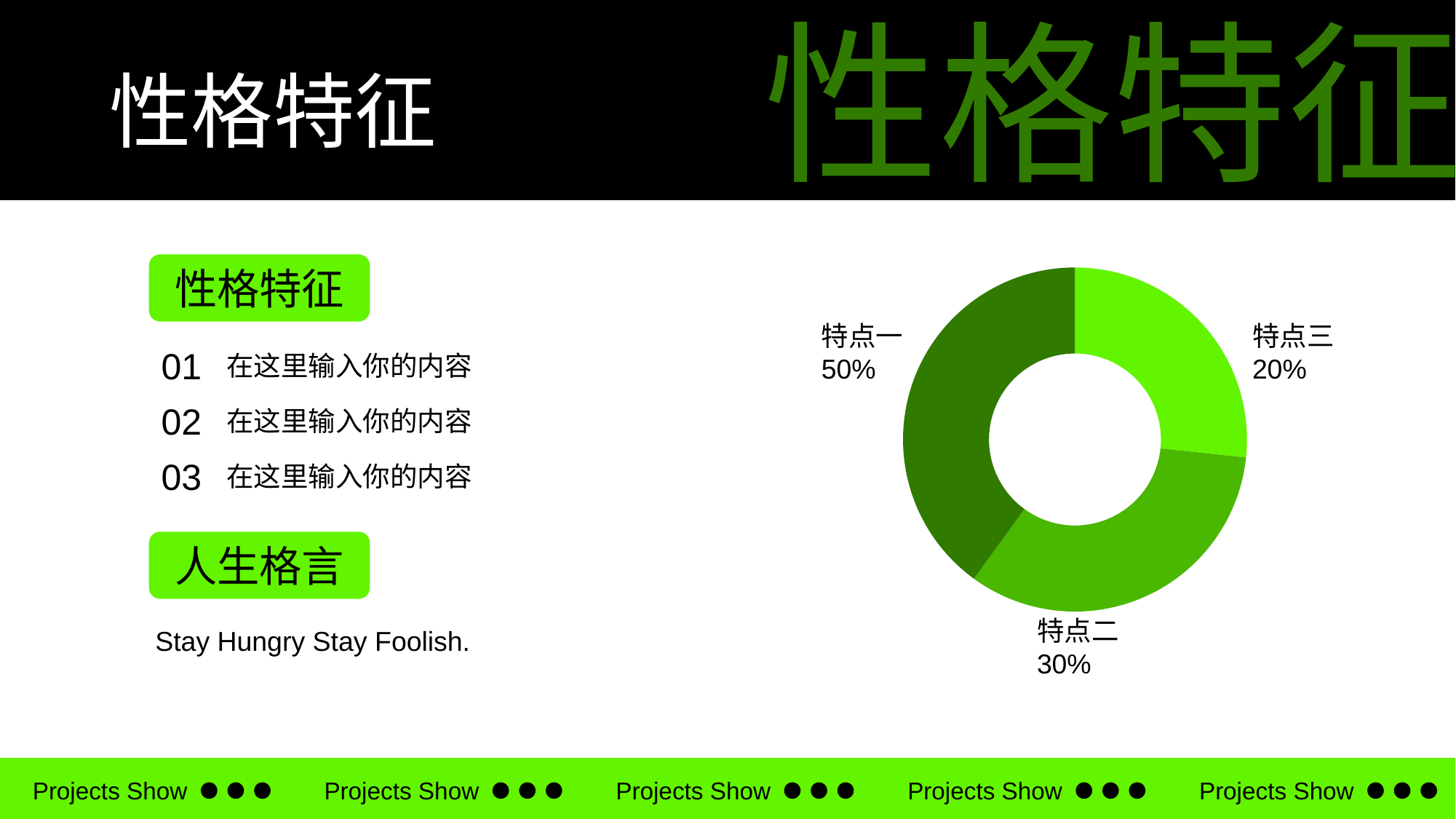

性格特征
性格特征
性格特征

### Chart

| Category |  |
|---|---|
特点一
50%
特点三
20%
01
在这里输入你的内容
02
在这里输入你的内容
03
在这里输入你的内容
人生格言
特点二
30%
Stay Hungry Stay Foolish.